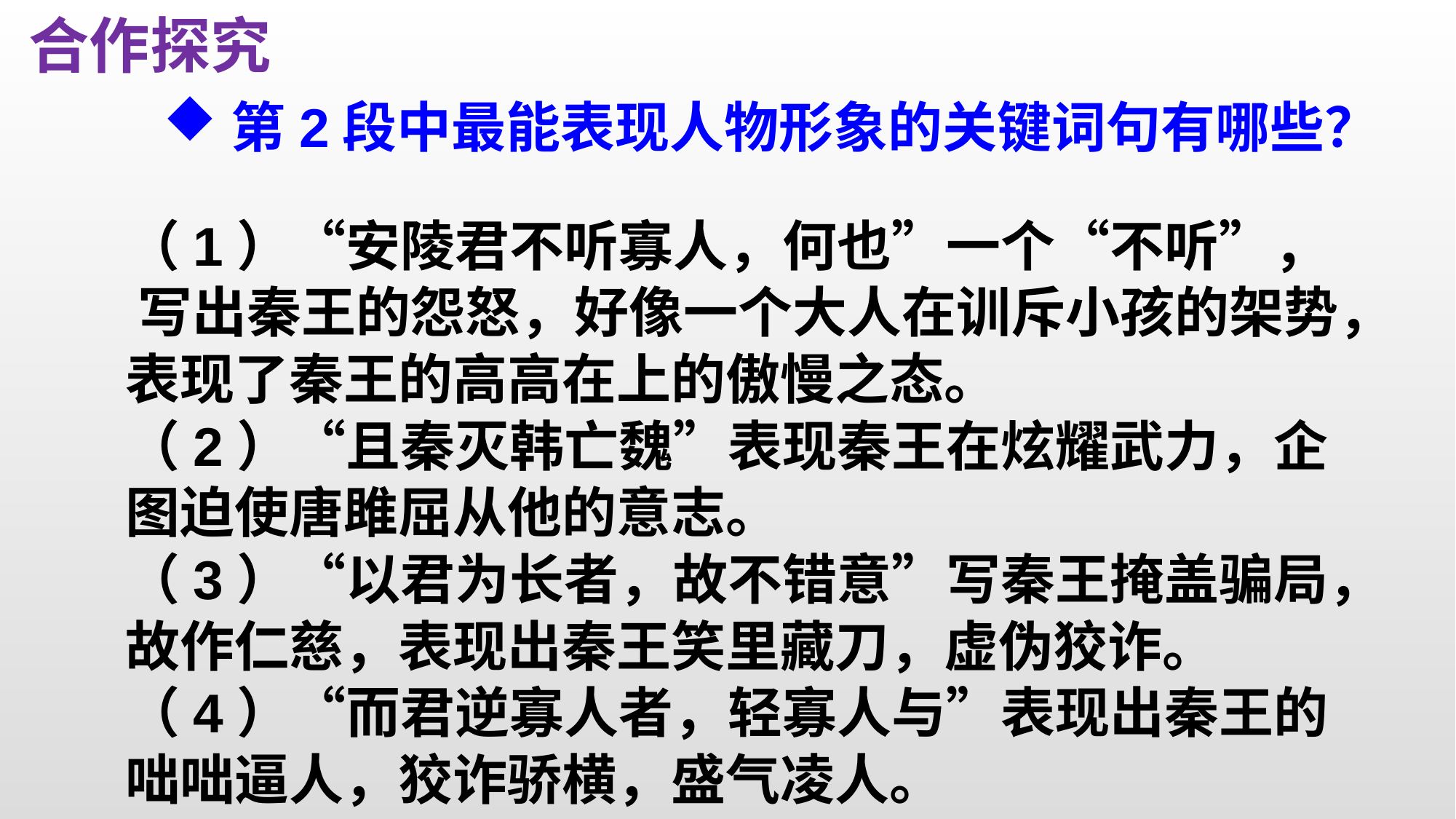

合作探究

第2段中最能表现人物形象的关键词句有哪些？
（1）“安陵君不听寡人，何也”一个“不听”，    写出秦王的怨怒，好像一个大人在训斥小孩的架势，表现了秦王的高高在上的傲慢之态。
（2）“且秦灭韩亡魏”表现秦王在炫耀武力，企  图迫使唐雎屈从他的意志。
（3）“以君为长者，故不错意”写秦王掩盖骗局，故作仁慈，表现出秦王笑里藏刀，虚伪狡诈。
（4）“而君逆寡人者，轻寡人与”表现出秦王的咄咄逼人，狡诈骄横，盛气凌人。